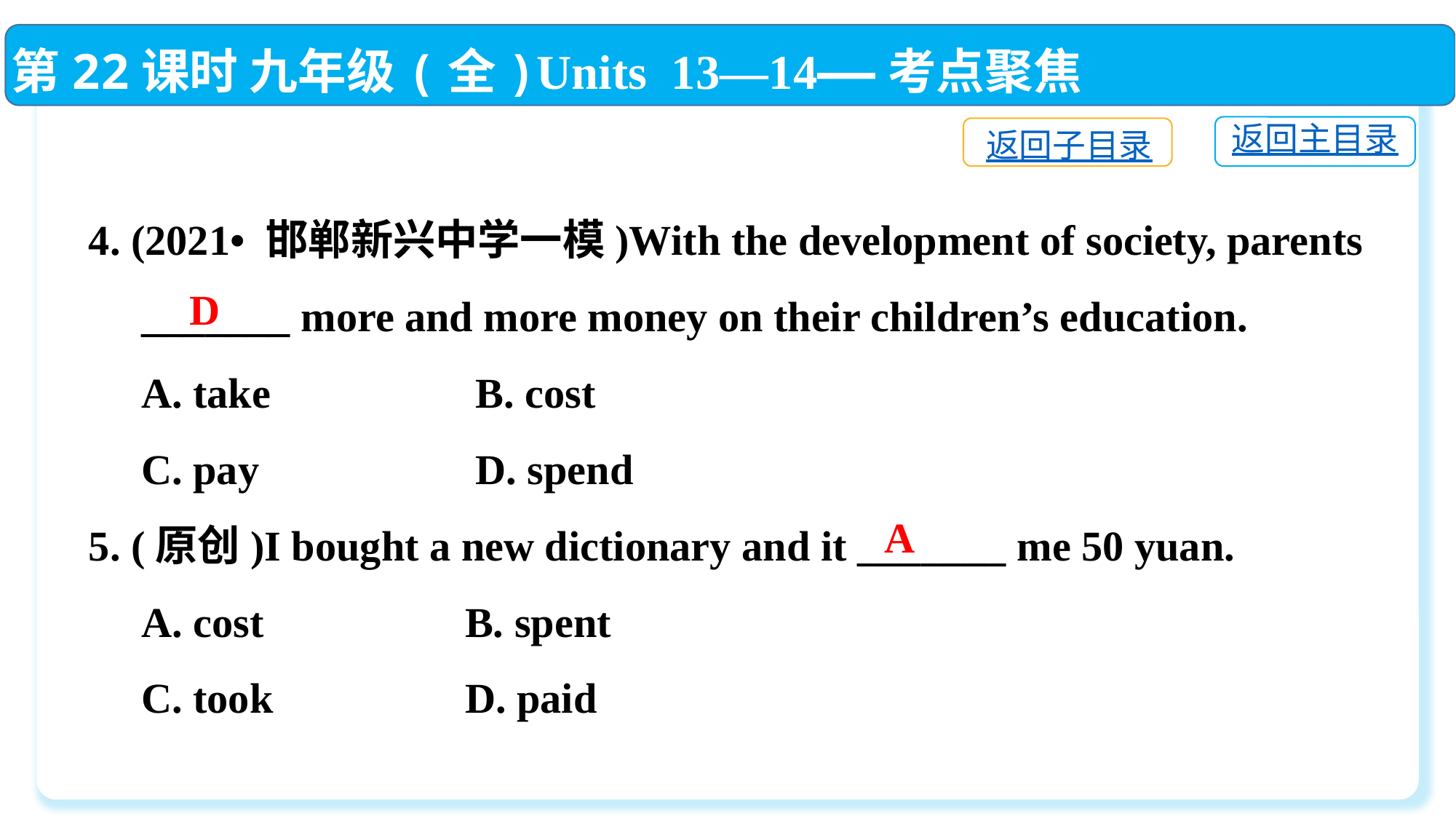

第22课时 九年级(全)Units  13—14——考点聚焦

返回主目录

返回子目录
4. (2021• 邯郸新兴中学一模)With the development of society, parents
     _______ more and more money on their children’s education.
     A. take	                B. cost
     C. pay	                D. spend
5. (原创)I bought a new dictionary and it _______ me 50 yuan.
     A. cost	               B. spent
     C. took	               D. paid

D
A